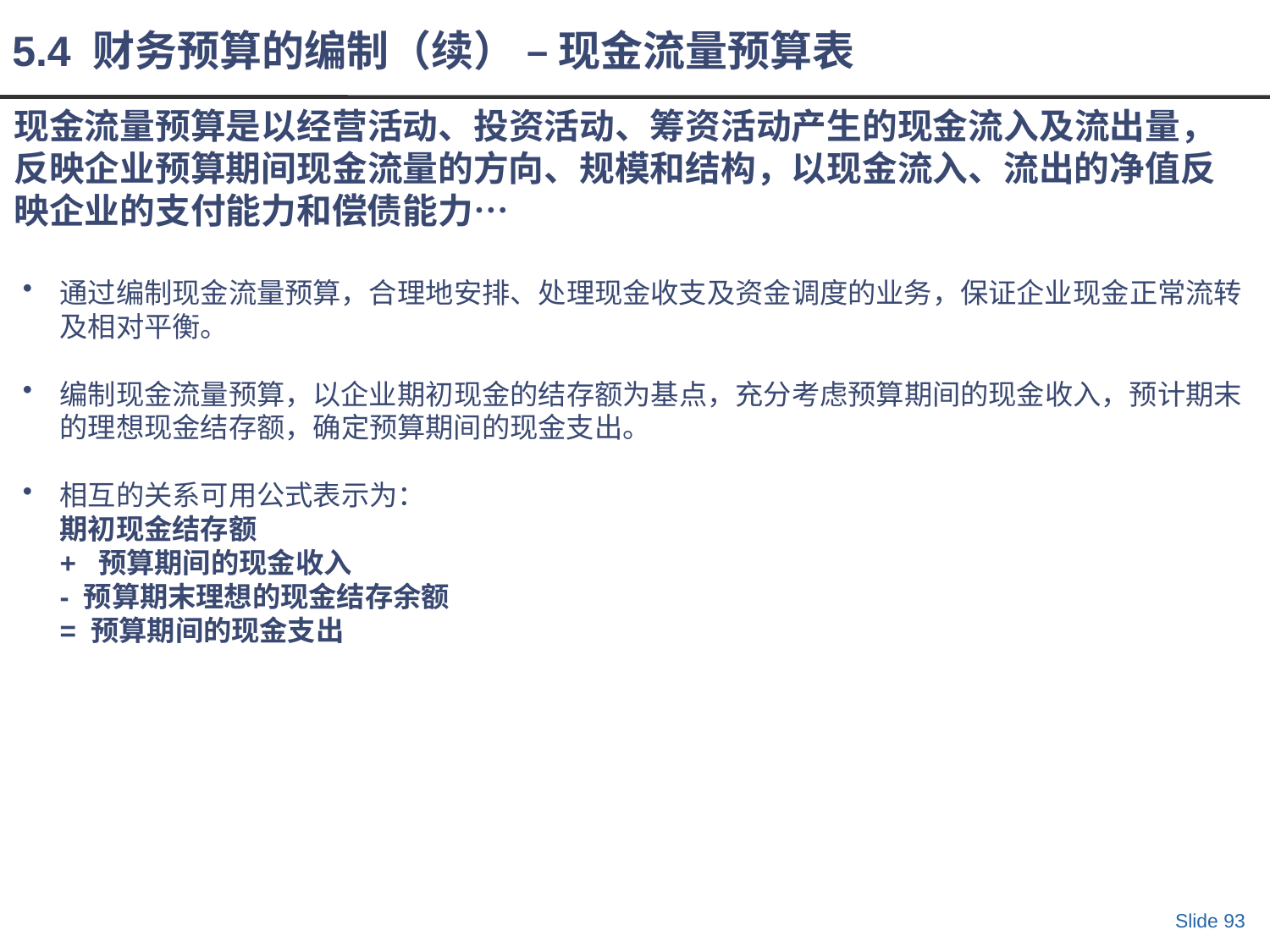

5.4 财务预算的编制（续） – 现金流量预算表

# 现金流量预算是以经营活动、投资活动、筹资活动产生的现金流入及流出量，反映企业预算期间现金流量的方向、规模和结构，以现金流入、流出的净值反映企业的支付能力和偿债能力…
通过编制现金流量预算，合理地安排、处理现金收支及资金调度的业务，保证企业现金正常流转及相对平衡。
编制现金流量预算，以企业期初现金的结存额为基点，充分考虑预算期间的现金收入，预计期末的理想现金结存额，确定预算期间的现金支出。

相互的关系可用公式表示为：
	期初现金结存额
	+  预算期间的现金收入
	- 预算期末理想的现金结存余额
	= 预算期间的现金支出

Slide 93